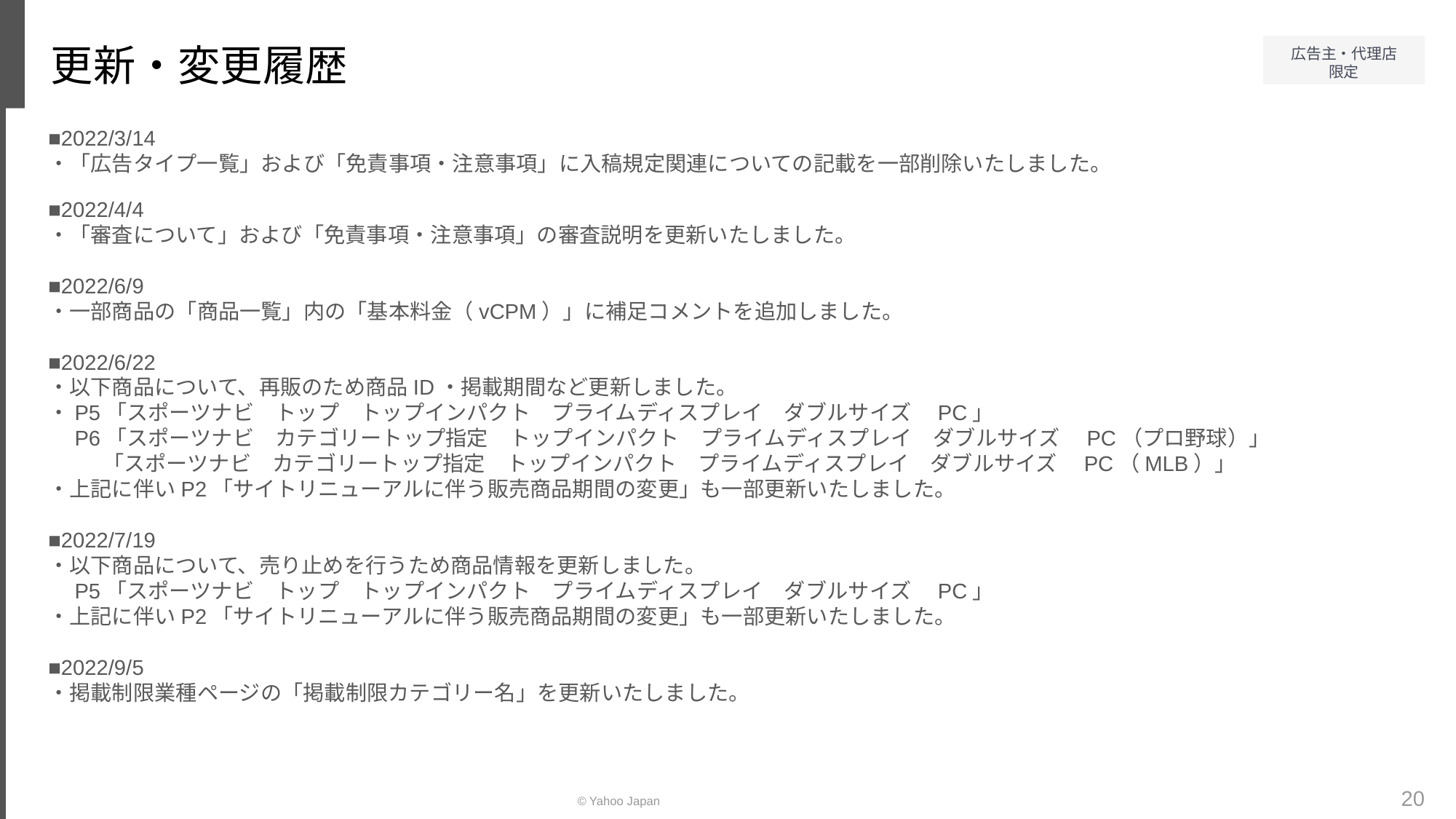

更新・変更履歴
■2022/3/14
・「広告タイプ一覧」および「免責事項・注意事項」に入稿規定関連についての記載を一部削除いたしました。

■2022/4/4
・「審査について」および「免責事項・注意事項」の審査説明を更新いたしました。

■2022/6/9
・一部商品の「商品一覧」内の「基本料金（vCPM）」に補足コメントを追加しました。

■2022/6/22
・以下商品について、再販のため商品ID・掲載期間など更新しました。
・P5「スポーツナビ　トップ　トップインパクト　プライムディスプレイ　ダブルサイズ　PC」
　P6「スポーツナビ　カテゴリートップ指定　トップインパクト　プライムディスプレイ　ダブルサイズ　PC（プロ野球）」
「スポーツナビ　カテゴリートップ指定　トップインパクト　プライムディスプレイ　ダブルサイズ　PC（MLB）」
・上記に伴いP2「サイトリニューアルに伴う販売商品期間の変更」も一部更新いたしました。

■2022/7/19
・以下商品について、売り止めを行うため商品情報を更新しました。
　P5「スポーツナビ　トップ　トップインパクト　プライムディスプレイ　ダブルサイズ　PC」
・上記に伴いP2「サイトリニューアルに伴う販売商品期間の変更」も一部更新いたしました。

■2022/9/5
・掲載制限業種ページの「掲載制限カテゴリー名」を更新いたしました。

20